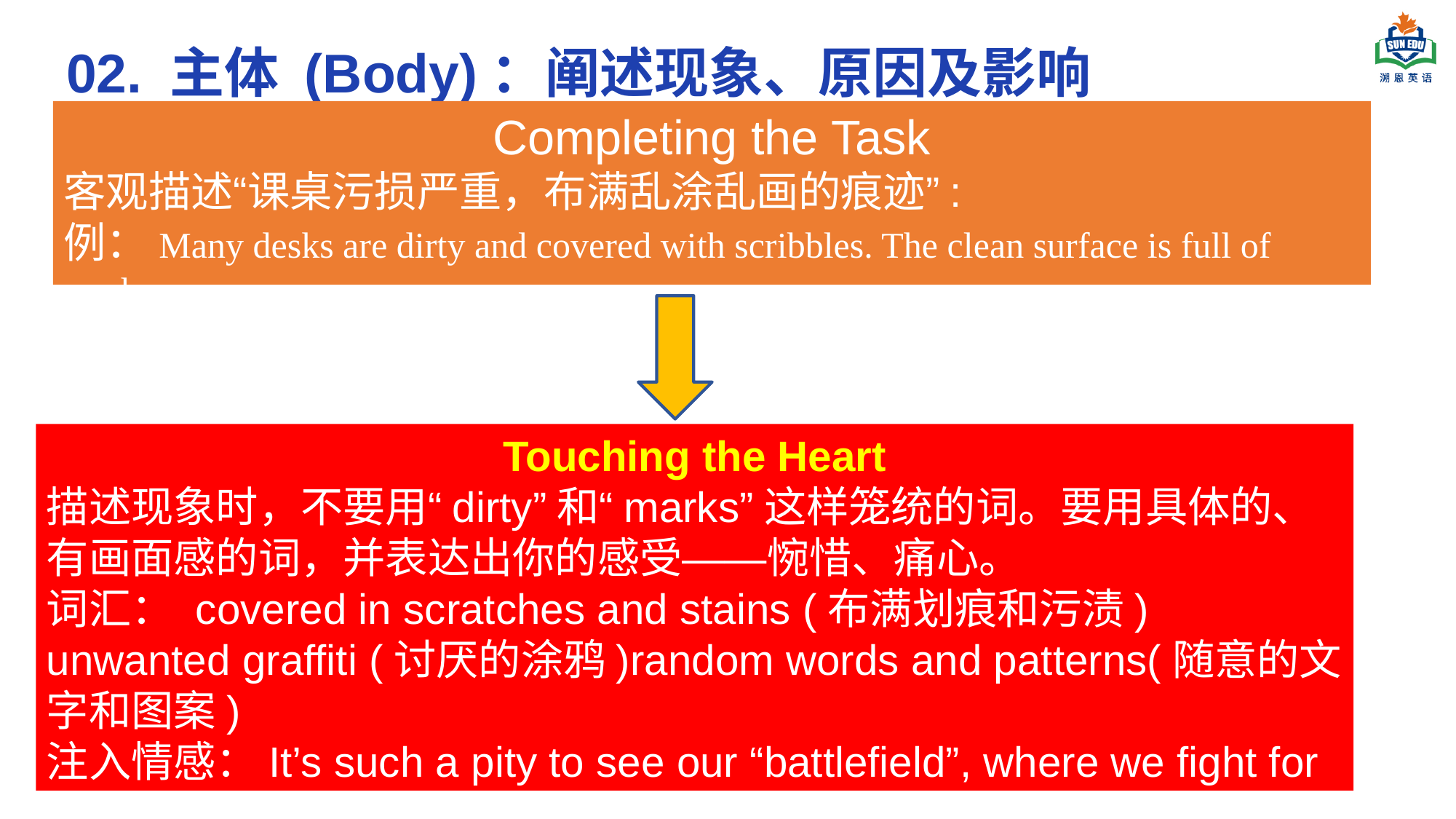

02. 主体 (Body)：阐述现象、原因及影响
Completing the Task
客观描述“课桌污损严重，布满乱涂乱画的痕迹”:
例：Many desks are dirty and covered with scribbles. The clean surface is full of marks.

Touching the Heart
描述现象时，不要用“dirty”和“marks”这样笼统的词。要用具体的、有画面感的词，并表达出你的感受——惋惜、痛心。
词汇： covered in scratches and stains (布满划痕和污渍) unwanted graffiti (讨厌的涂鸦)random words and patterns(随意的文字和图案)
注入情感：It’s such a pity to see our “battlefield”, where we fight for our future, treated this way.